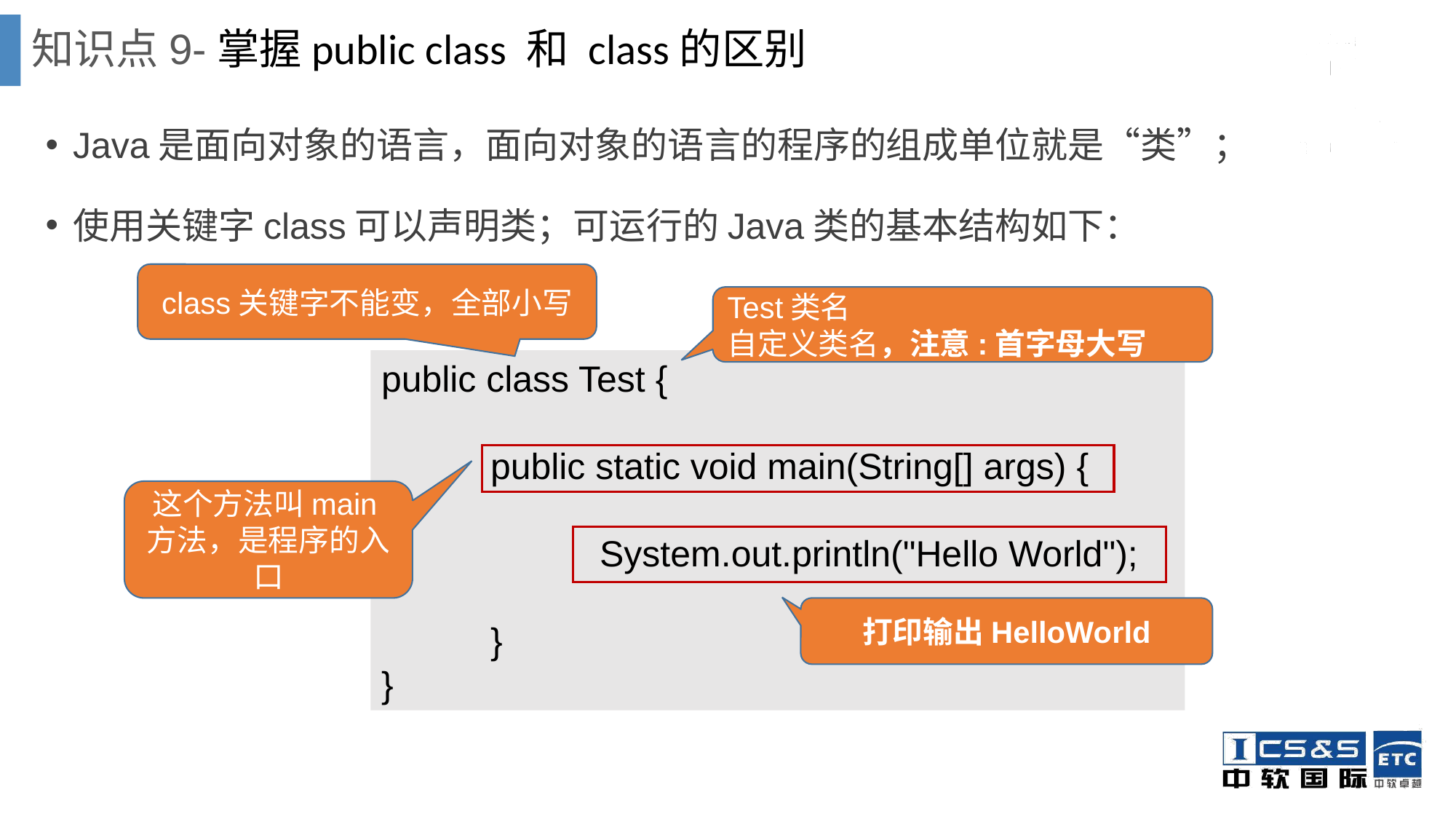

知识点9-掌握public class 和 class的区别
Java是面向对象的语言，面向对象的语言的程序的组成单位就是“类”；
使用关键字class可以声明类；可运行的Java类的基本结构如下：
class关键字不能变，全部小写
Test类名
自定义类名，注意:首字母大写
public class Test {

	public static void main(String[] args) {

		System.out.println("Hello World");

	}
}

这个方法叫main方法，是程序的入口

打印输出HelloWorld